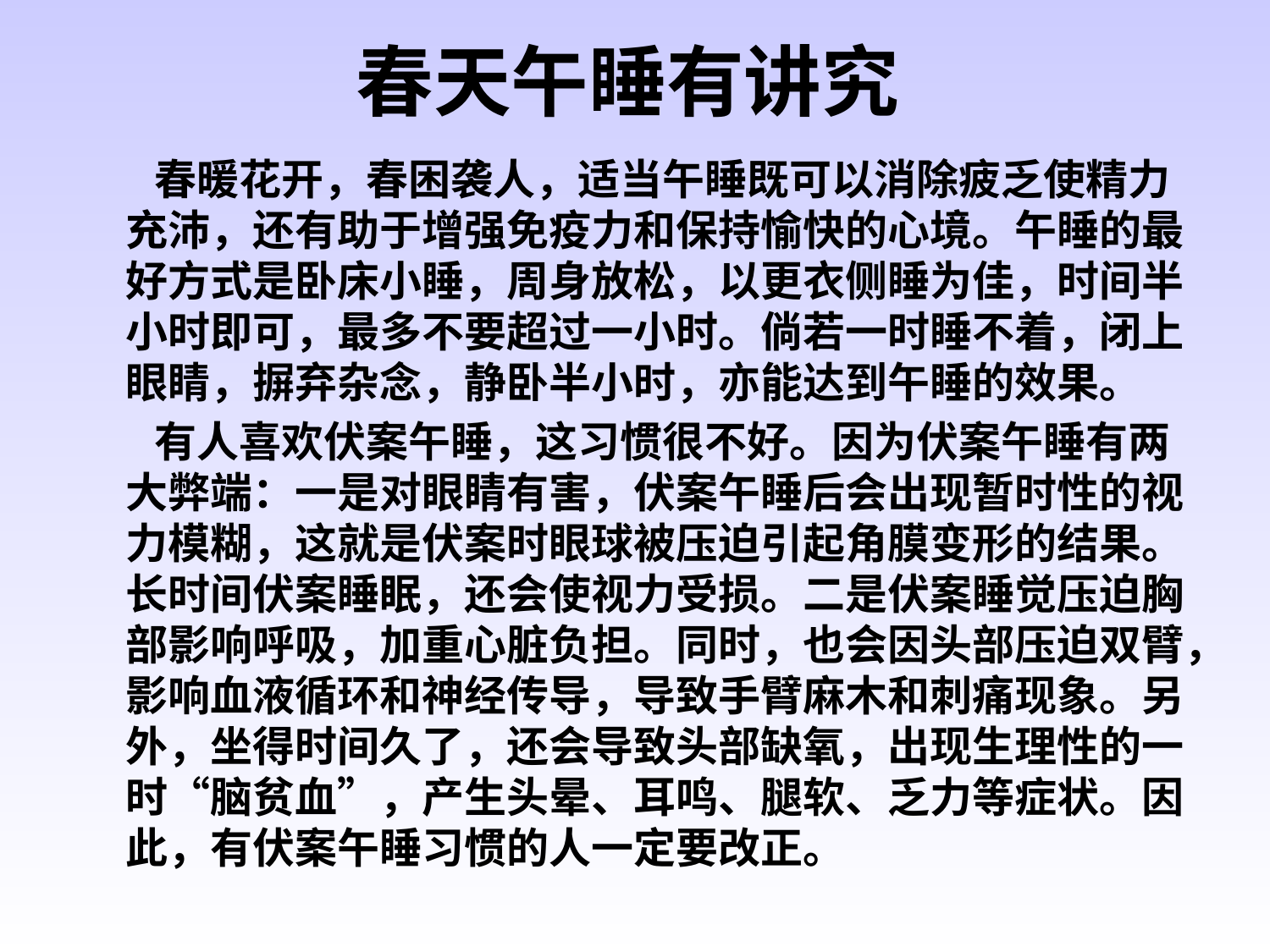

# 春天午睡有讲究
       春暖花开，春困袭人，适当午睡既可以消除疲乏使精力充沛，还有助于增强免疫力和保持愉快的心境。午睡的最好方式是卧床小睡，周身放松，以更衣侧睡为佳，时间半小时即可，最多不要超过一小时。倘若一时睡不着，闭上眼睛，摒弃杂念，静卧半小时，亦能达到午睡的效果。
       有人喜欢伏案午睡，这习惯很不好。因为伏案午睡有两大弊端：一是对眼睛有害，伏案午睡后会出现暂时性的视力模糊，这就是伏案时眼球被压迫引起角膜变形的结果。长时间伏案睡眠，还会使视力受损。二是伏案睡觉压迫胸部影响呼吸，加重心脏负担。同时，也会因头部压迫双臂，影响血液循环和神经传导，导致手臂麻木和刺痛现象。另外，坐得时间久了，还会导致头部缺氧，出现生理性的一时“脑贫血”，产生头晕、耳鸣、腿软、乏力等症状。因此，有伏案午睡习惯的人一定要改正。